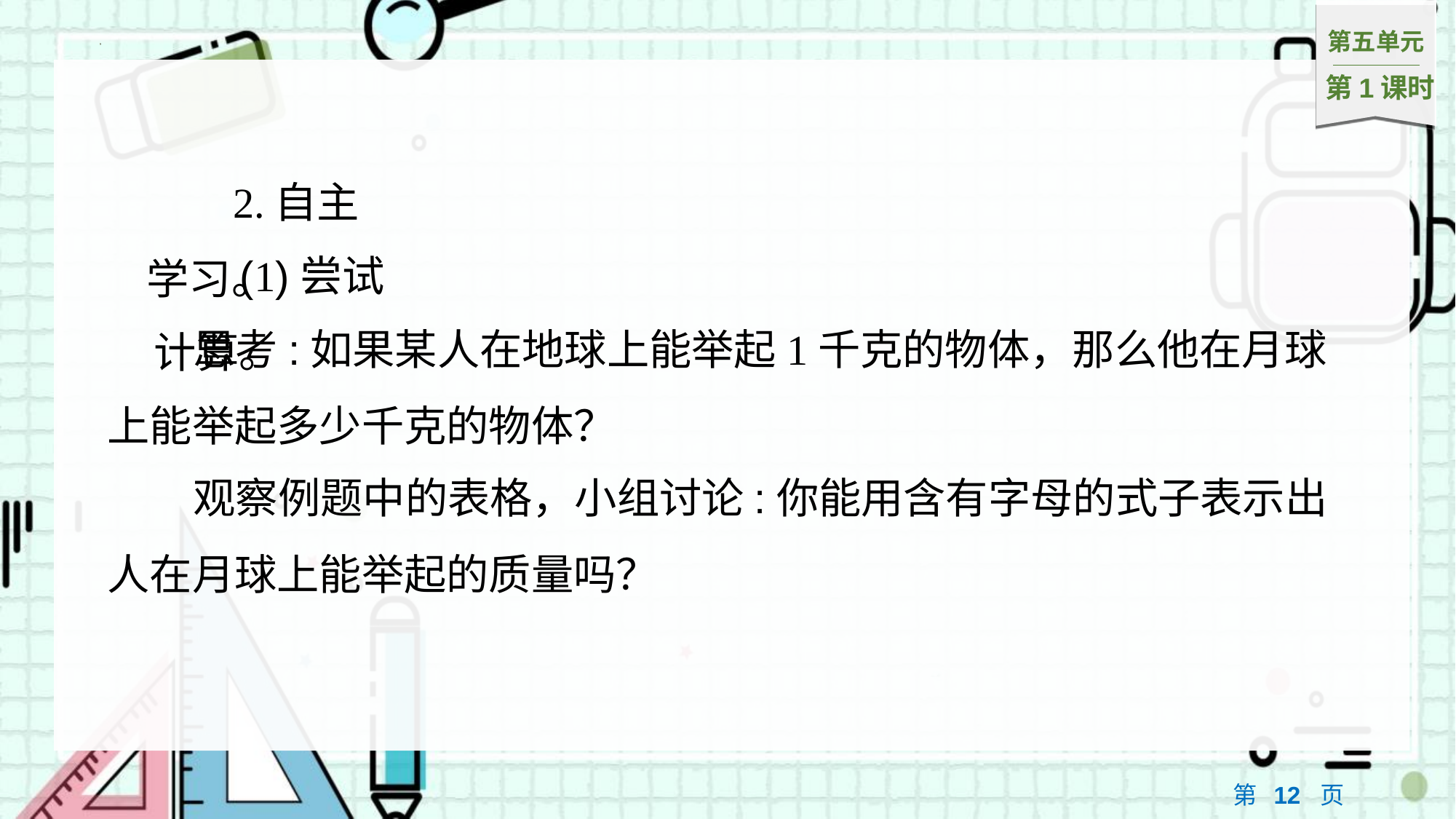

2.自主学习。
(1)尝试计算。
思考:如果某人在地球上能举起1千克的物体，那么他在月球上能举起多少千克的物体？
观察例题中的表格，小组讨论:你能用含有字母的式子表示出人在月球上能举起的质量吗？